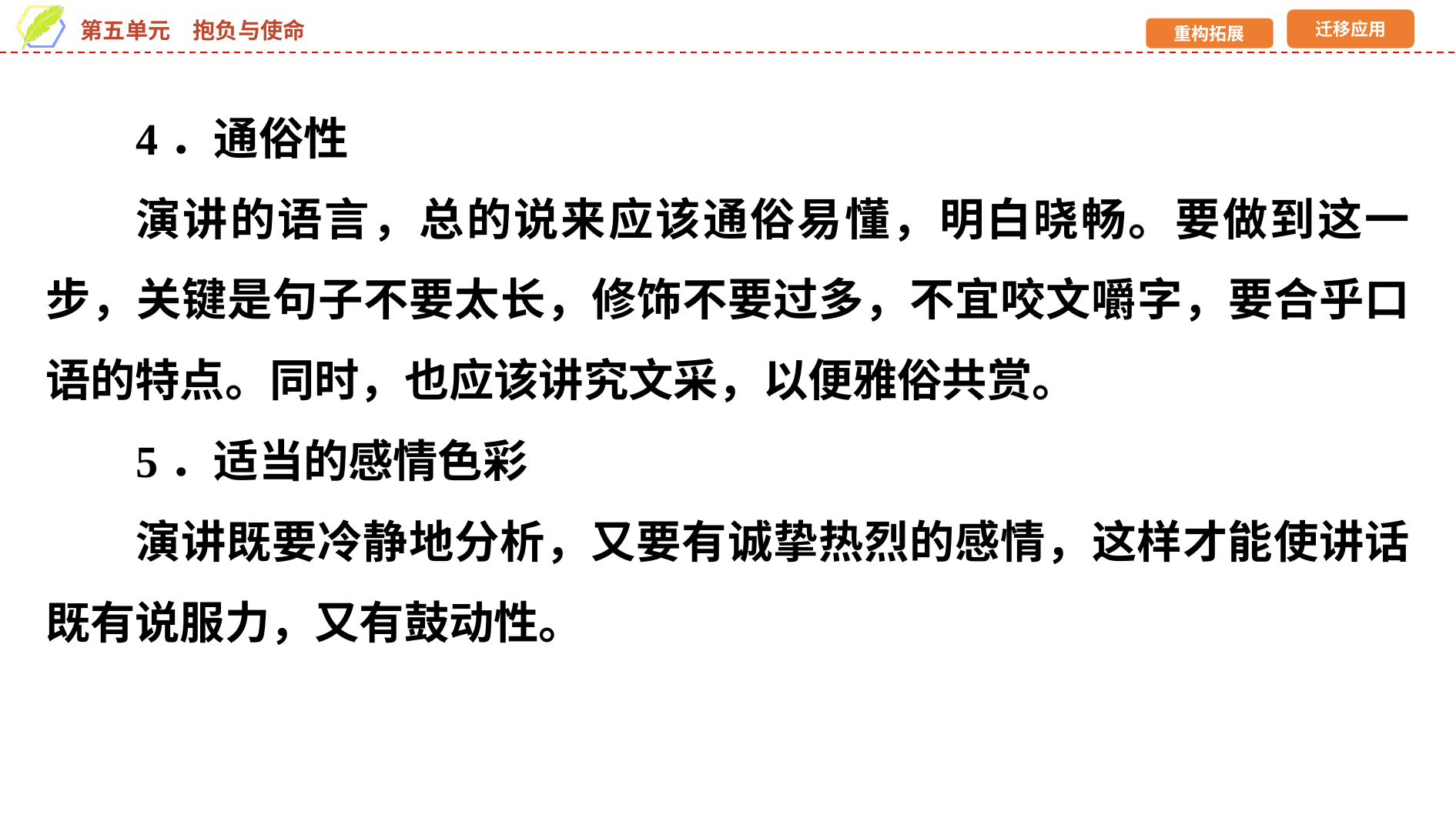

4．通俗性
演讲的语言，总的说来应该通俗易懂，明白晓畅。要做到这一步，关键是句子不要太长，修饰不要过多，不宜咬文嚼字，要合乎口语的特点。同时，也应该讲究文采，以便雅俗共赏。
5．适当的感情色彩
演讲既要冷静地分析，又要有诚挚热烈的感情，这样才能使讲话既有说服力，又有鼓动性。